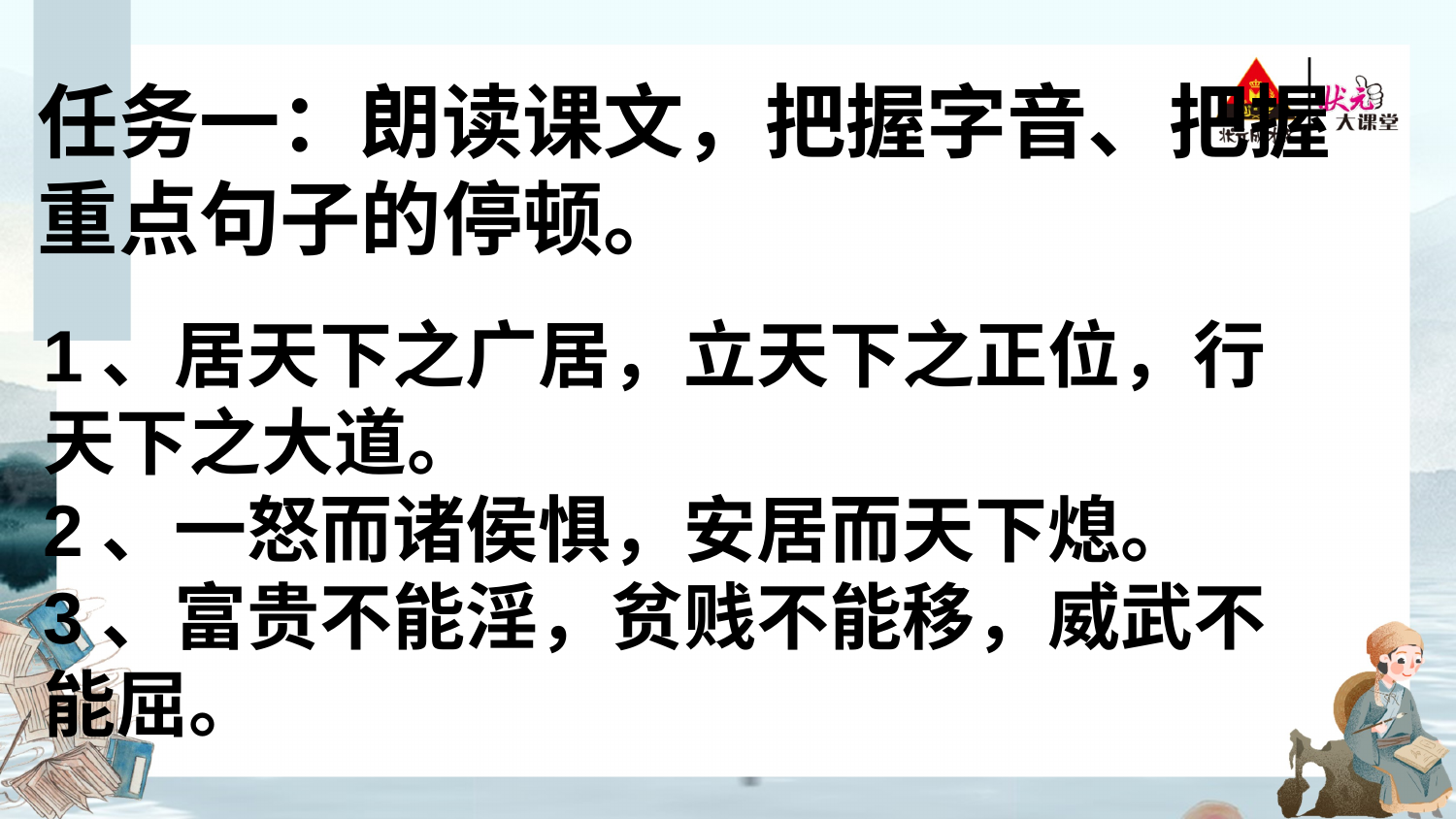

任务一：朗读课文，把握字音、把握重点句子的停顿。

1、居天下之广居，立天下之正位，行天下之大道。
2、一怒而诸侯惧，安居而天下熄。
3、富贵不能淫，贫贱不能移，威武不能屈。